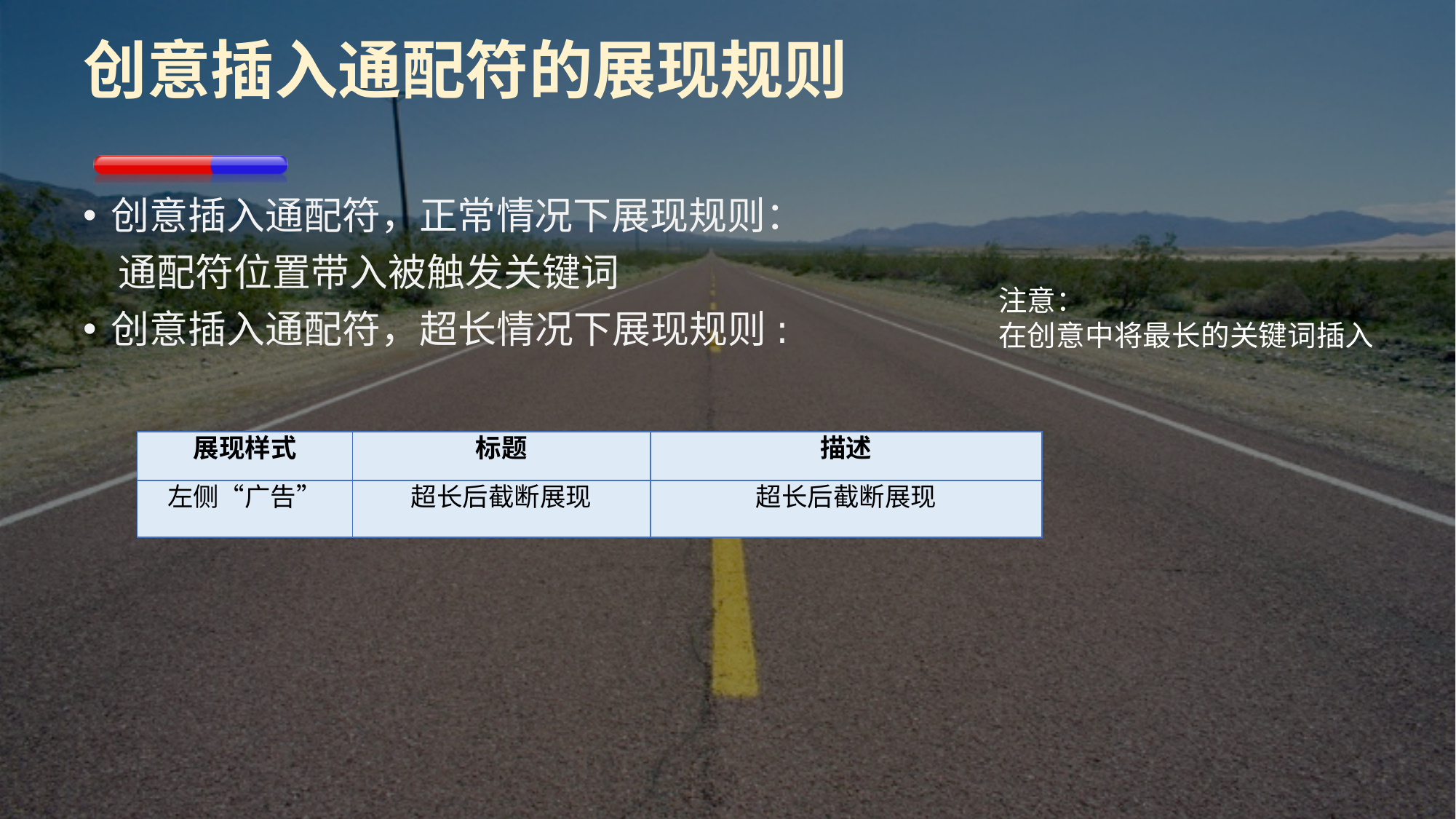

# 创意插入通配符的展现规则
创意插入通配符，正常情况下展现规则：
   通配符位置带入被触发关键词
创意插入通配符，超长情况下展现规则:
注意：
在创意中将最长的关键词插入
| 展现样式 | 标题 | 描述 |
| --- | --- | --- |
| 左侧“广告” | 超长后截断展现 | 超长后截断展现 |